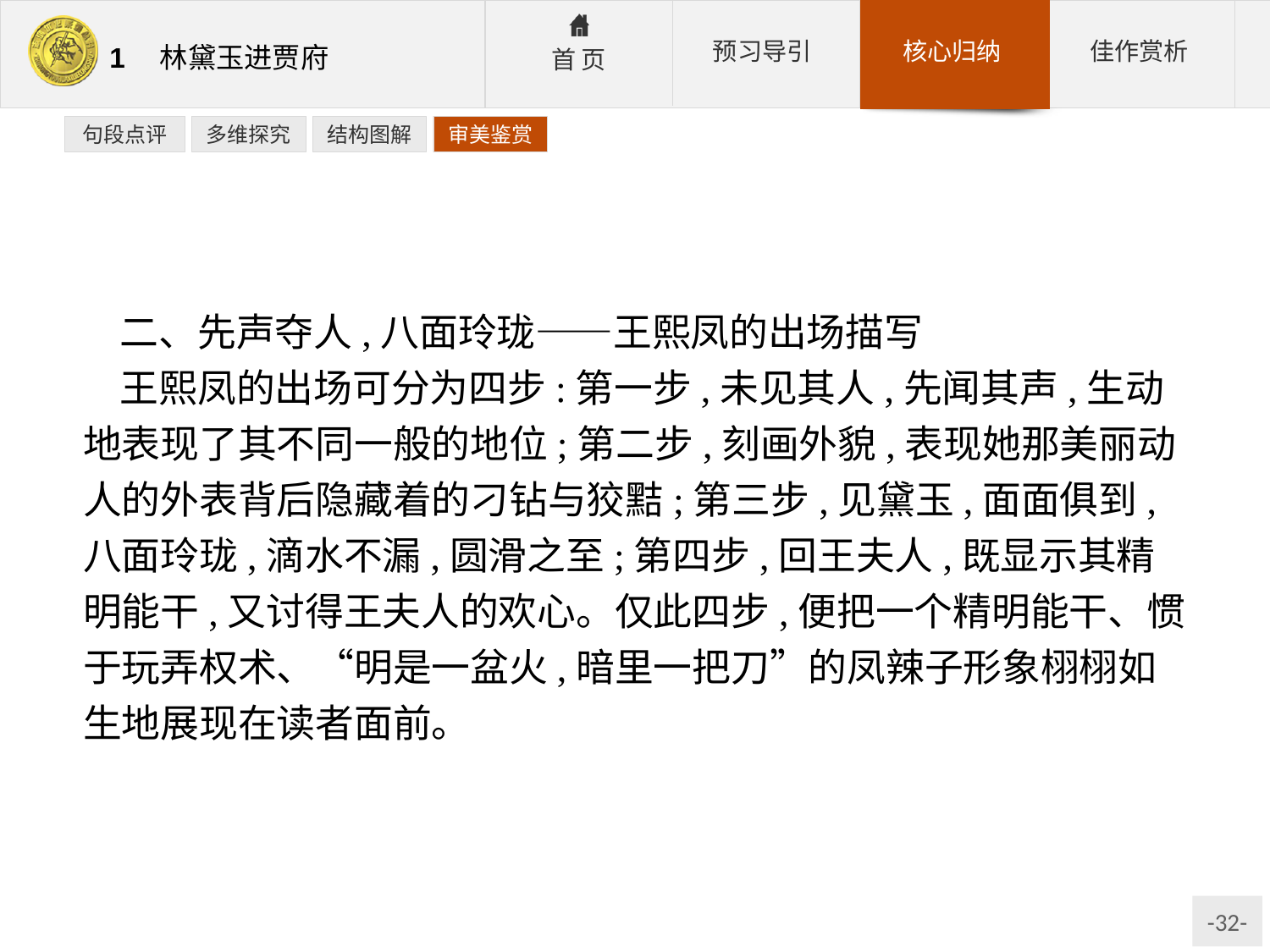

句段点评
多维探究
结构图解
审美鉴赏
二、先声夺人,八面玲珑——王熙凤的出场描写
王熙凤的出场可分为四步:第一步,未见其人,先闻其声,生动地表现了其不同一般的地位;第二步,刻画外貌,表现她那美丽动人的外表背后隐藏着的刁钻与狡黠;第三步,见黛玉,面面俱到,八面玲珑,滴水不漏,圆滑之至;第四步,回王夫人,既显示其精明能干,又讨得王夫人的欢心。仅此四步,便把一个精明能干、惯于玩弄权术、“明是一盆火,暗里一把刀”的凤辣子形象栩栩如生地展现在读者面前。